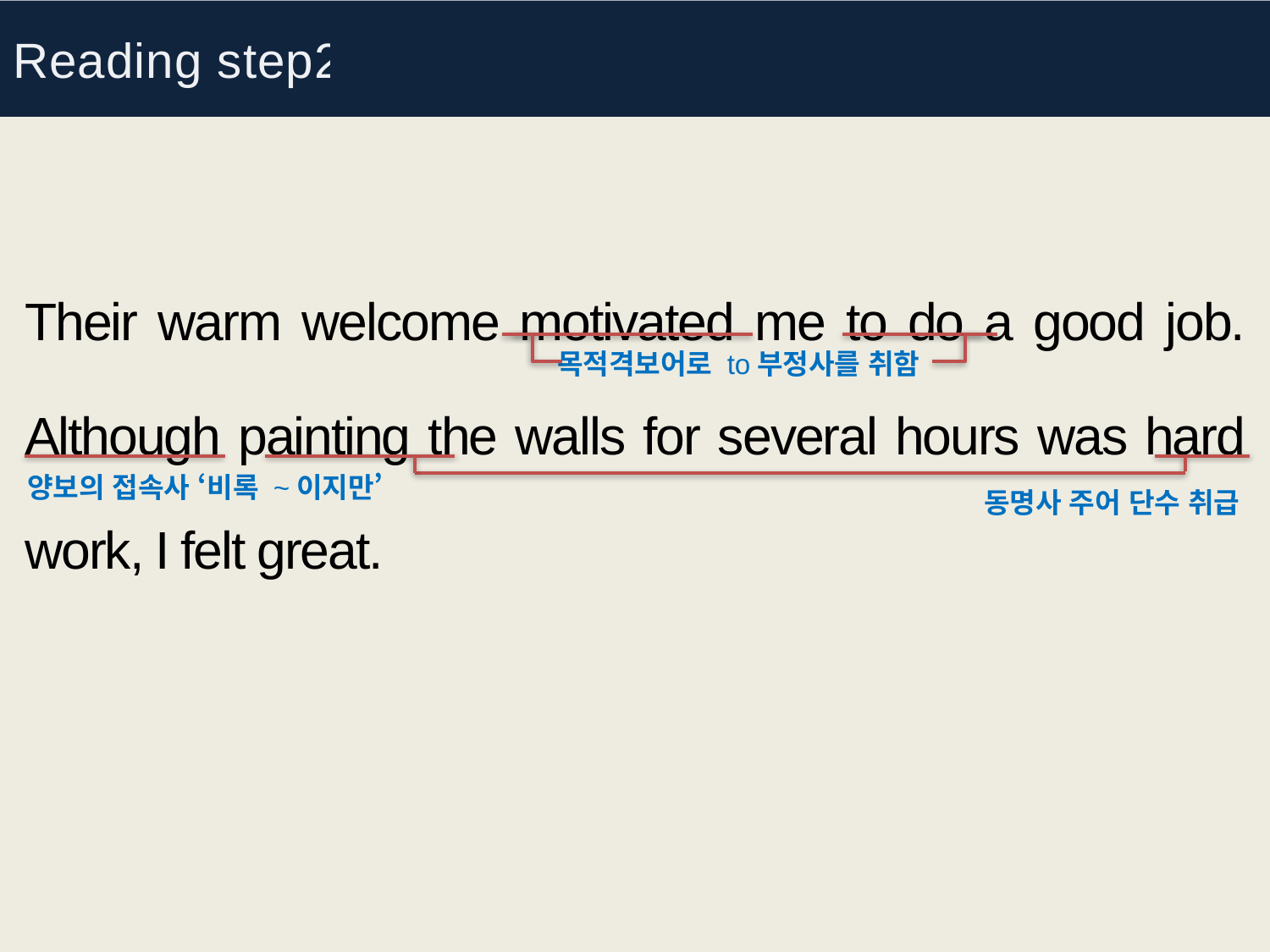

Reading step2

Their warm welcome motivated me to do a good job. Although painting the walls for several hours was hard work, I felt great.
목적격보어로 to부정사를 취함
양보의 접속사 ‘비록 ~이지만’
동명사 주어 단수 취급